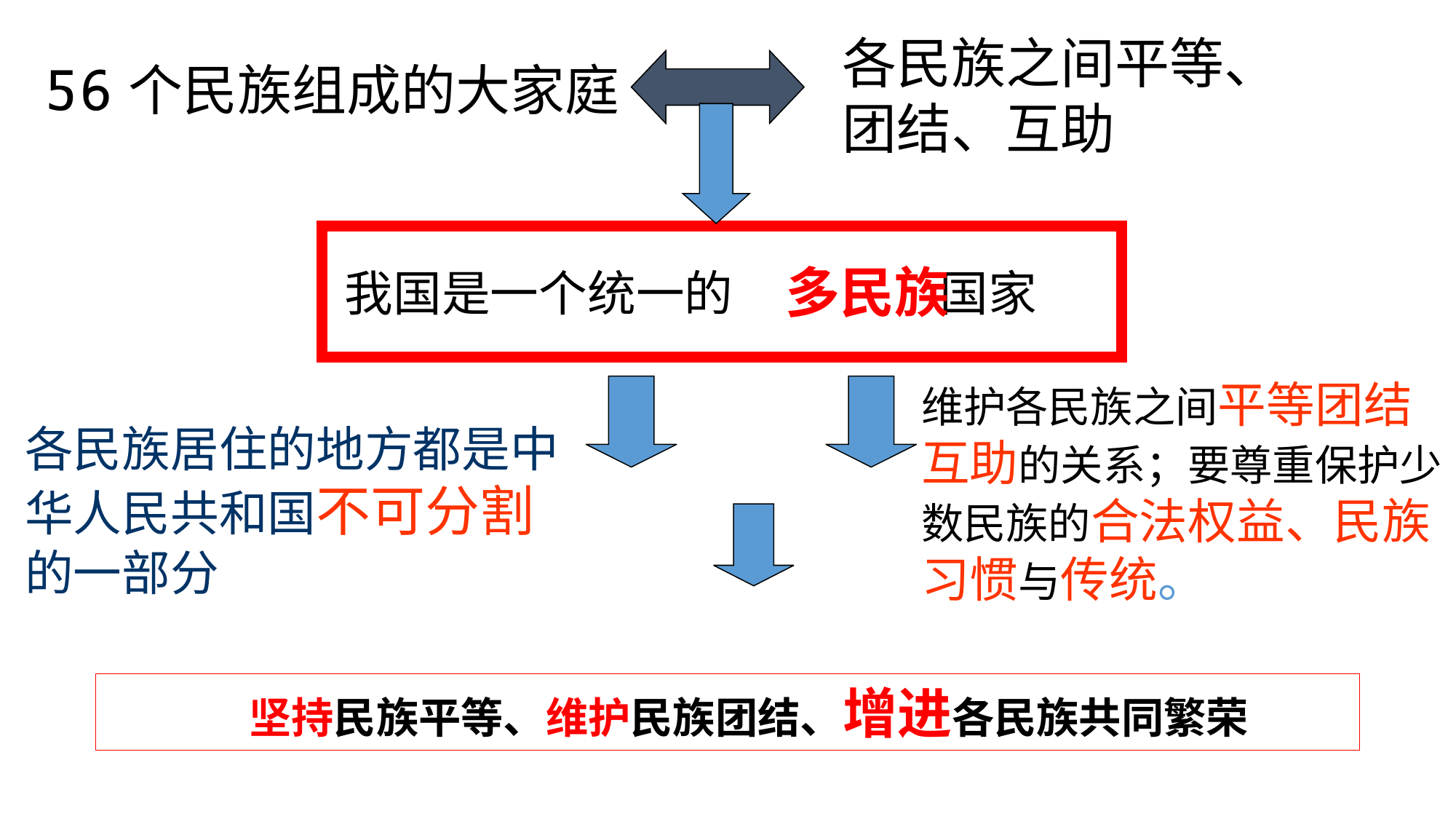

各民族之间平等、团结、互助
56个民族组成的大家庭

 我国是一个统一的                   国家
多民族
维护各民族之间平等团结互助的关系；要尊重保护少数民族的合法权益、民族习惯与传统。

各民族居住的地方都是中华人民共和国不可分割的一部分

坚持民族平等、维护民族团结、增进各民族共同繁荣